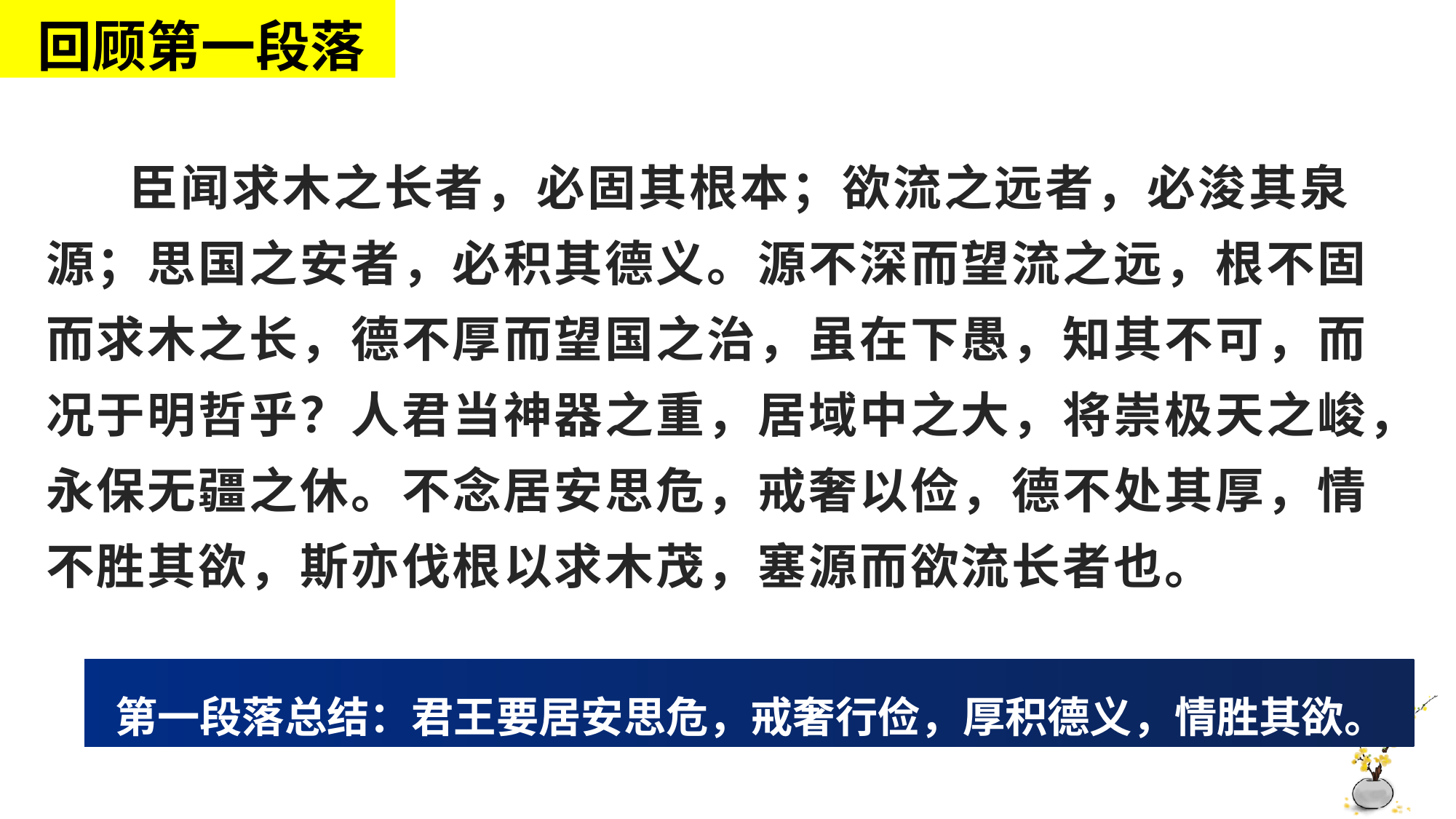

回顾第一段落
         臣闻求木之长者，必固其根本；欲流之远者，必浚其泉源；思国之安者，必积其德义。源不深而望流之远，根不固而求木之长，德不厚而望国之治，虽在下愚，知其不可，而况于明哲乎？人君当神器之重，居域中之大，将崇极天之峻，永保无疆之休。不念居安思危，戒奢以俭，德不处其厚，情不胜其欲，斯亦伐根以求木茂，塞源而欲流长者也。
 第一段落总结：君王要居安思危，戒奢行俭，厚积德义，情胜其欲。